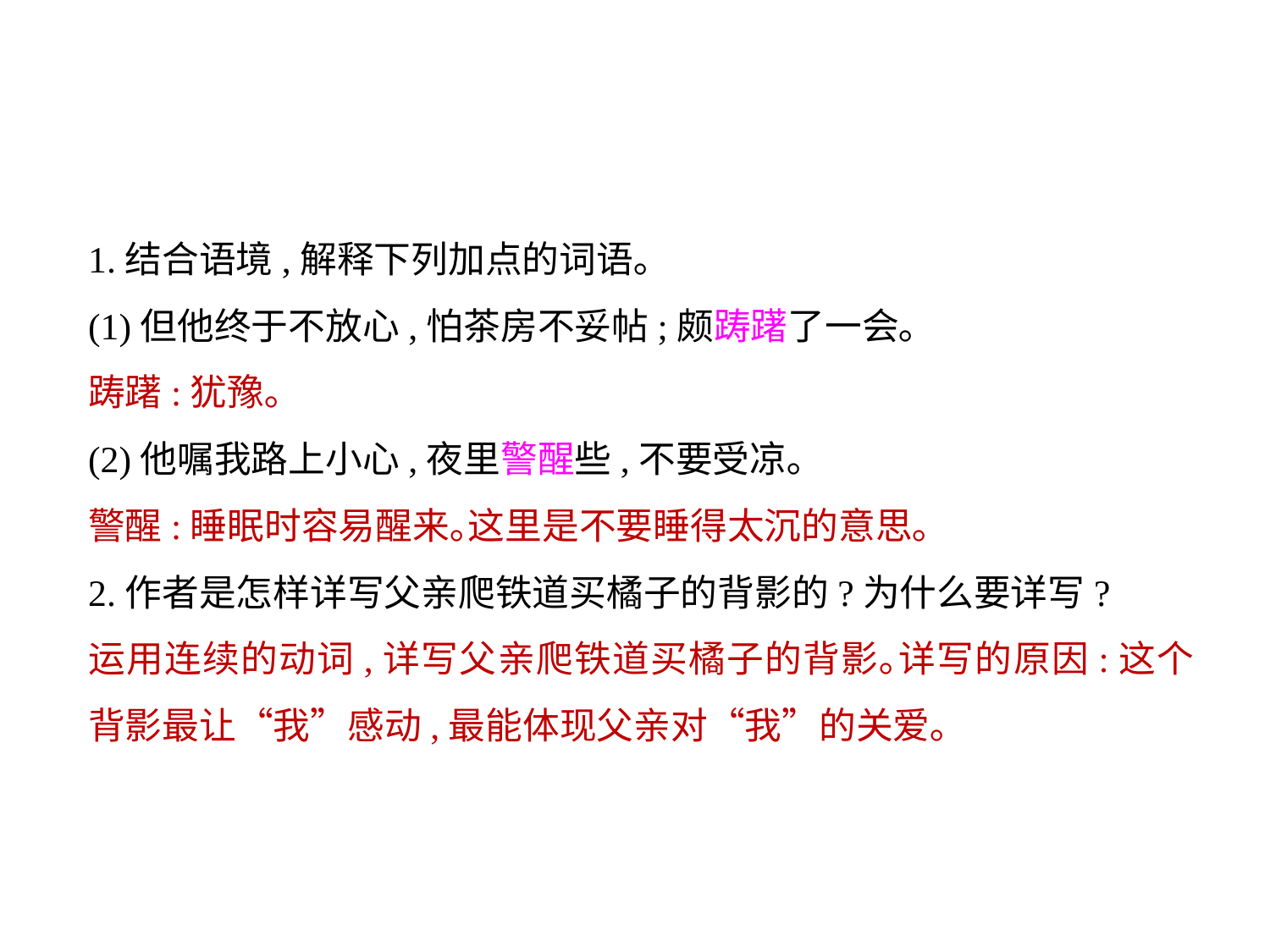

1.结合语境,解释下列加点的词语｡
(1)但他终于不放心,怕茶房不妥帖;颇踌躇了一会｡
踌躇:犹豫｡
(2)他嘱我路上小心,夜里警醒些,不要受凉｡
警醒:睡眠时容易醒来｡这里是不要睡得太沉的意思｡
2.作者是怎样详写父亲爬铁道买橘子的背影的?为什么要详写?
运用连续的动词,详写父亲爬铁道买橘子的背影｡详写的原因:这个背影最让“我”感动,最能体现父亲对“我”的关爱｡